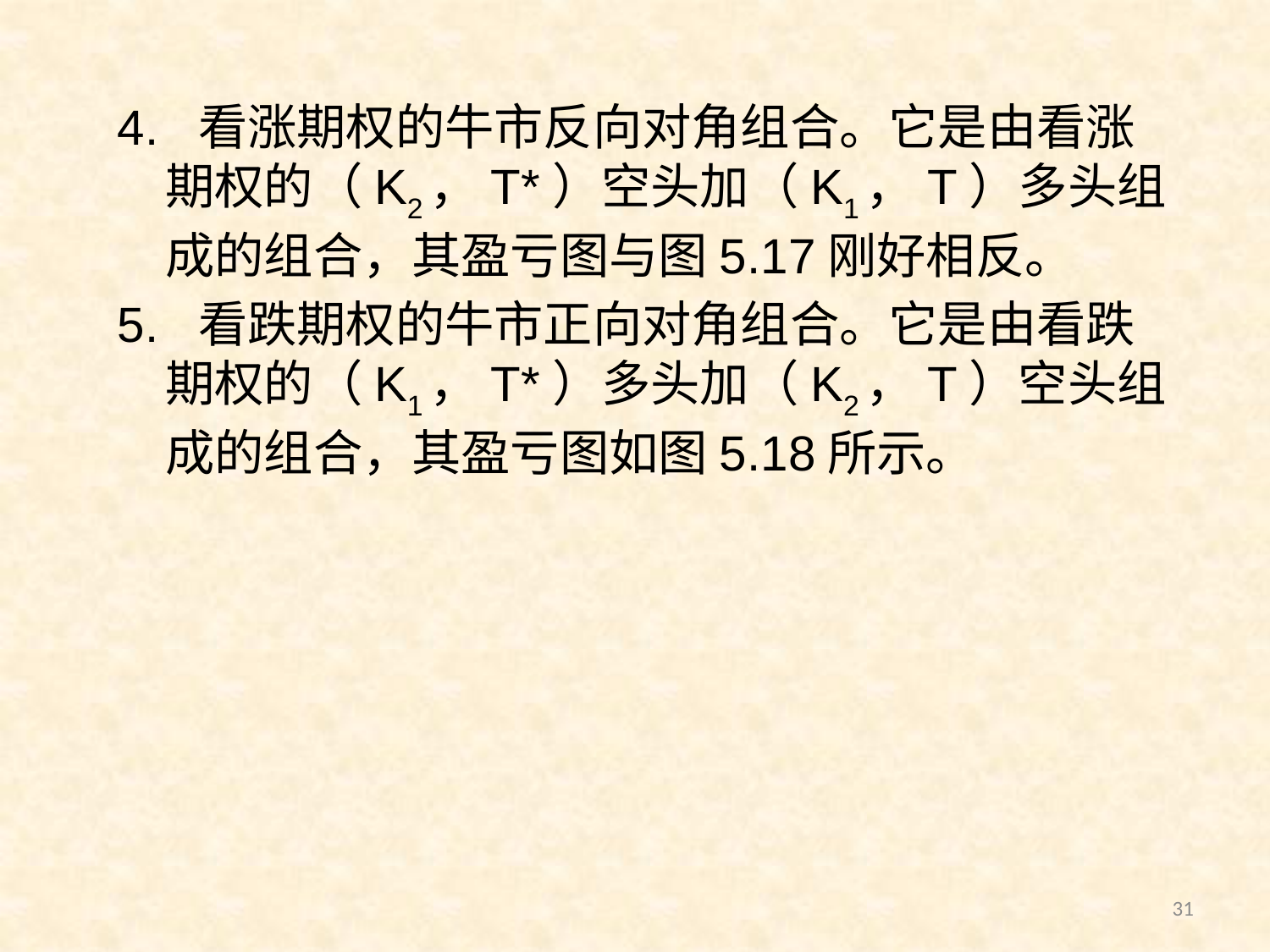

4.  看涨期权的牛市反向对角组合。它是由看涨期权的（K2，T*）空头加（K1，T）多头组成的组合，其盈亏图与图5.17刚好相反。
5.  看跌期权的牛市正向对角组合。它是由看跌期权的（K1，T*）多头加（K2，T）空头组成的组合，其盈亏图如图5.18所示。
31